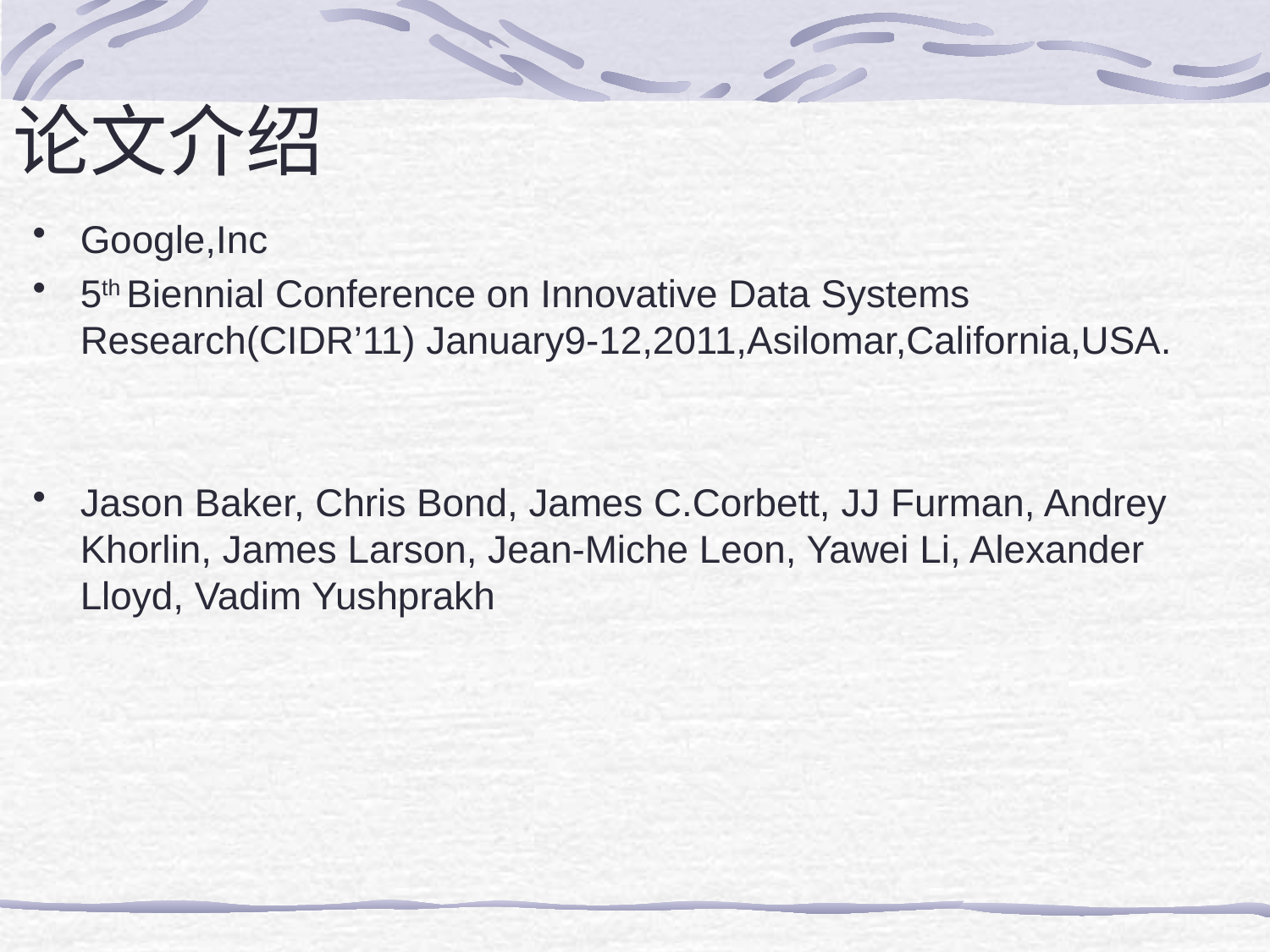

# 论文介绍
Google,Inc
5th Biennial Conference on Innovative Data Systems Research(CIDR’11) January9-12,2011,Asilomar,California,USA.

Jason Baker, Chris Bond, James C.Corbett, JJ Furman, Andrey Khorlin, James Larson, Jean-Miche Leon, Yawei Li, Alexander Lloyd, Vadim Yushprakh